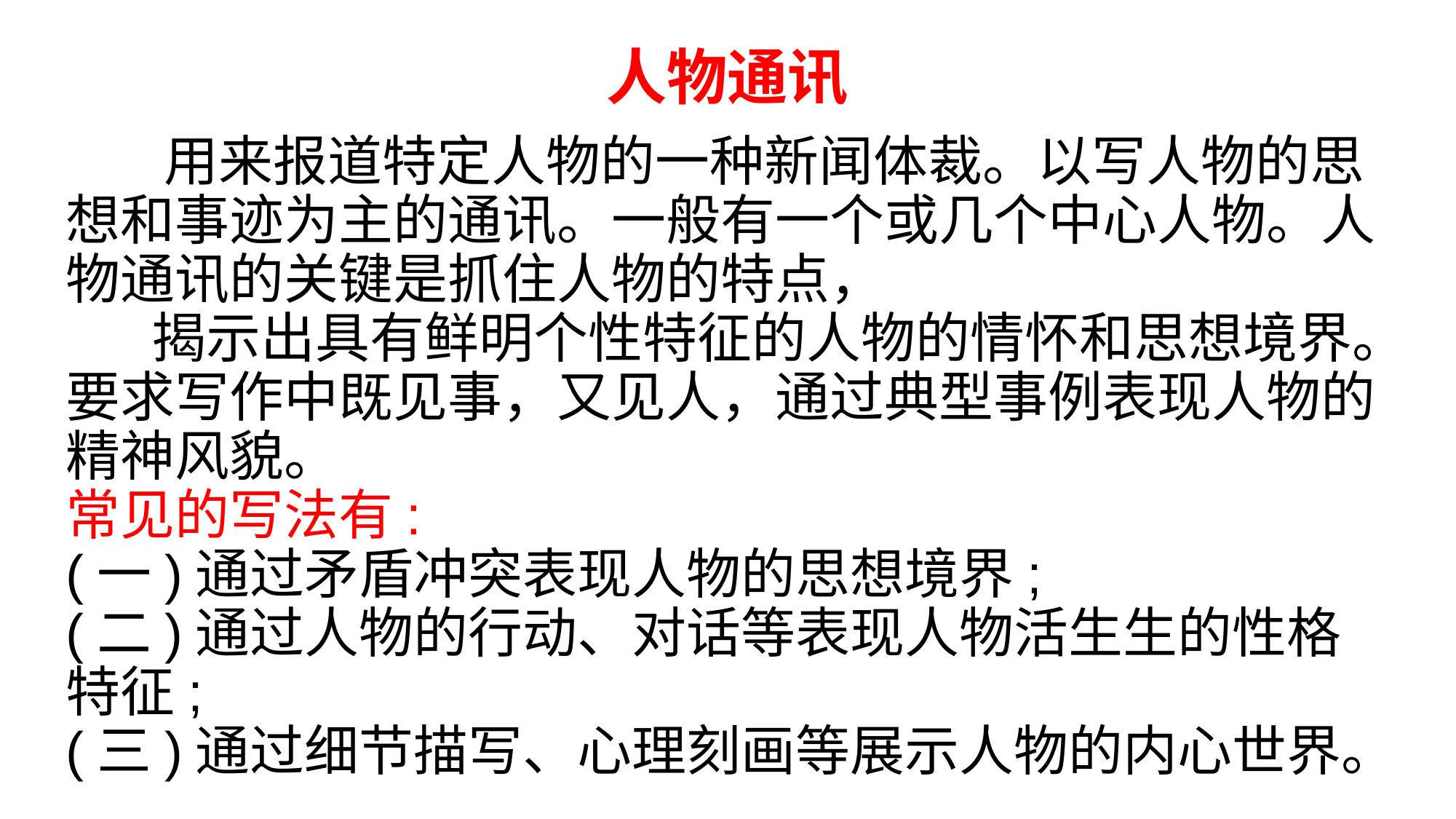

人物通讯
       用来报道特定人物的一种新闻体裁。以写人物的思想和事迹为主的通讯。一般有一个或几个中心人物。人物通讯的关键是抓住人物的特点，
      揭示出具有鲜明个性特征的人物的情怀和思想境界。要求写作中既见事，又见人，通过典型事例表现人物的精神风貌。
常见的写法有:
(一)通过矛盾冲突表现人物的思想境界;
(二)通过人物的行动、对话等表现人物活生生的性格特征;
(三)通过细节描写、心理刻画等展示人物的内心世界。